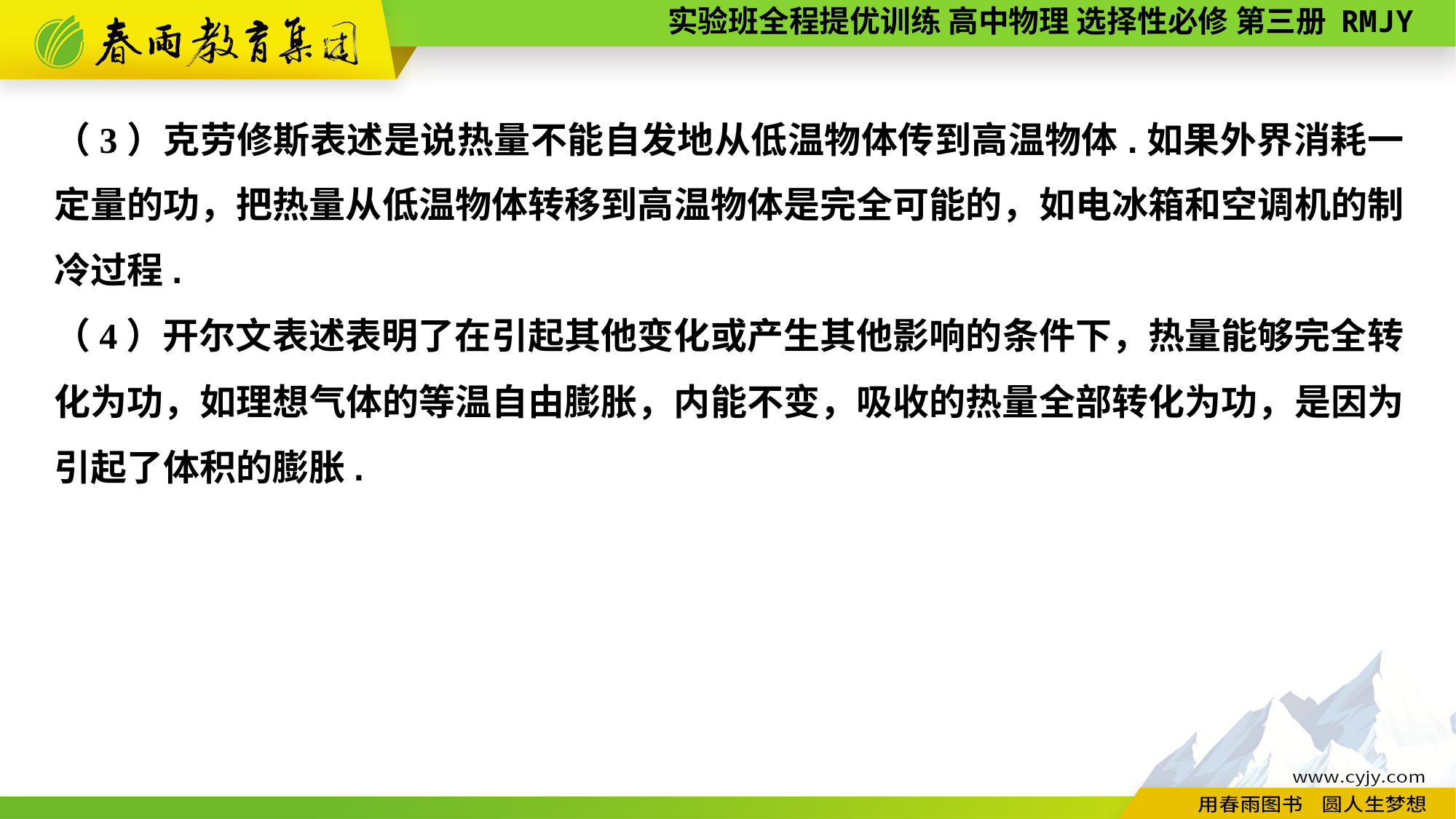

（3）克劳修斯表述是说热量不能自发地从低温物体传到高温物体.如果外界消耗一定量的功，把热量从低温物体转移到高温物体是完全可能的，如电冰箱和空调机的制冷过程.
（4）开尔文表述表明了在引起其他变化或产生其他影响的条件下，热量能够完全转化为功，如理想气体的等温自由膨胀，内能不变，吸收的热量全部转化为功，是因为引起了体积的膨胀.